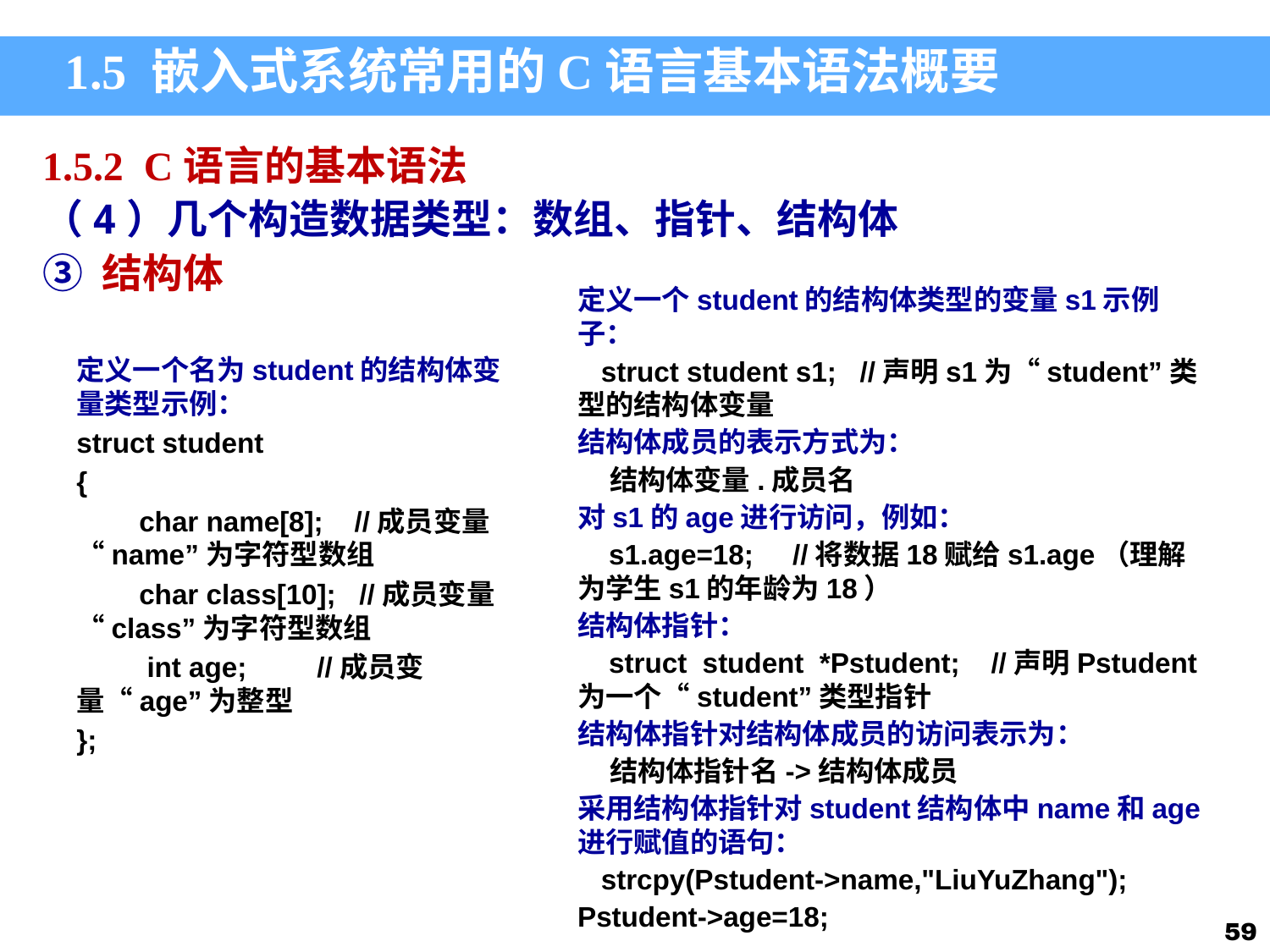

1.5 嵌入式系统常用的C语言基本语法概要
1.5.2  C语言的基本语法
（4）几个构造数据类型：数组、指针、结构体
③ 结构体
定义一个student的结构体类型的变量s1示例子：
   struct student s1;   //声明s1为“student”类型的结构体变量
结构体成员的表示方式为：
    结构体变量.成员名
对s1的age进行访问，例如：
    s1.age=18;     //将数据18赋给s1.age（理解为学生s1的年龄为18）
结构体指针：
    struct  student  *Pstudent;    //声明Pstudent为一个“student”类型指针
结构体指针对结构体成员的访问表示为：
    结构体指针名->结构体成员
采用结构体指针对student结构体中name和age进行赋值的语句：
   strcpy(Pstudent->name,"LiuYuZhang");
Pstudent->age=18;
定义一个名为student的结构体变量类型示例：
struct student
{
        char name[8];    //成员变量“name”为字符型数组
        char class[10];   //成员变量“class”为字符型数组
         int age;         //成员变量“age”为整型
};
59